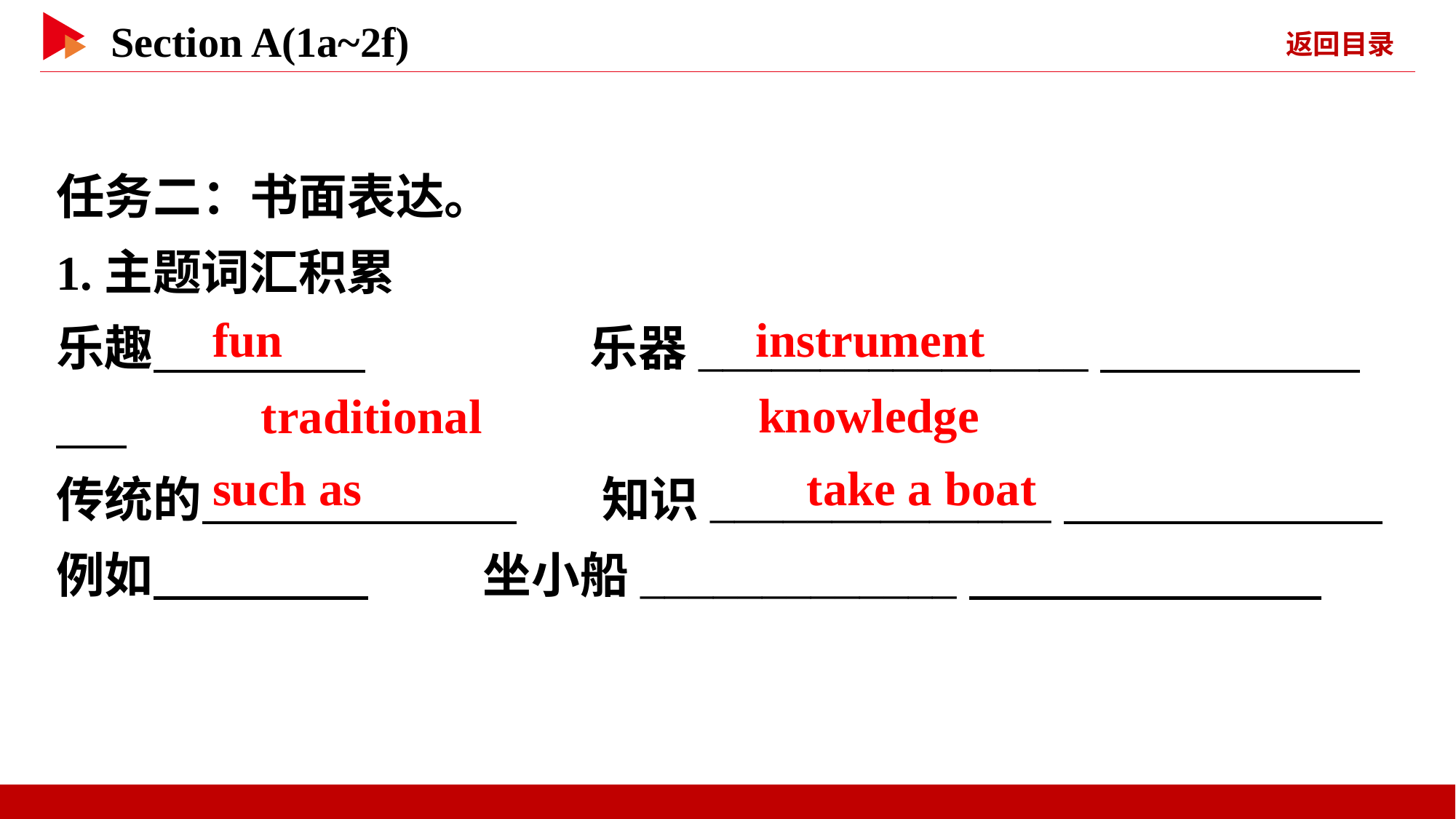

任务二：书面表达。
1.主题词汇积累
乐趣　      　　　　 　      乐器________________
传统的　                        	知识______________
例如　               	         坐小船_____________
　fun
　instrument
　knowledge
　traditional
　such as
　take a boat